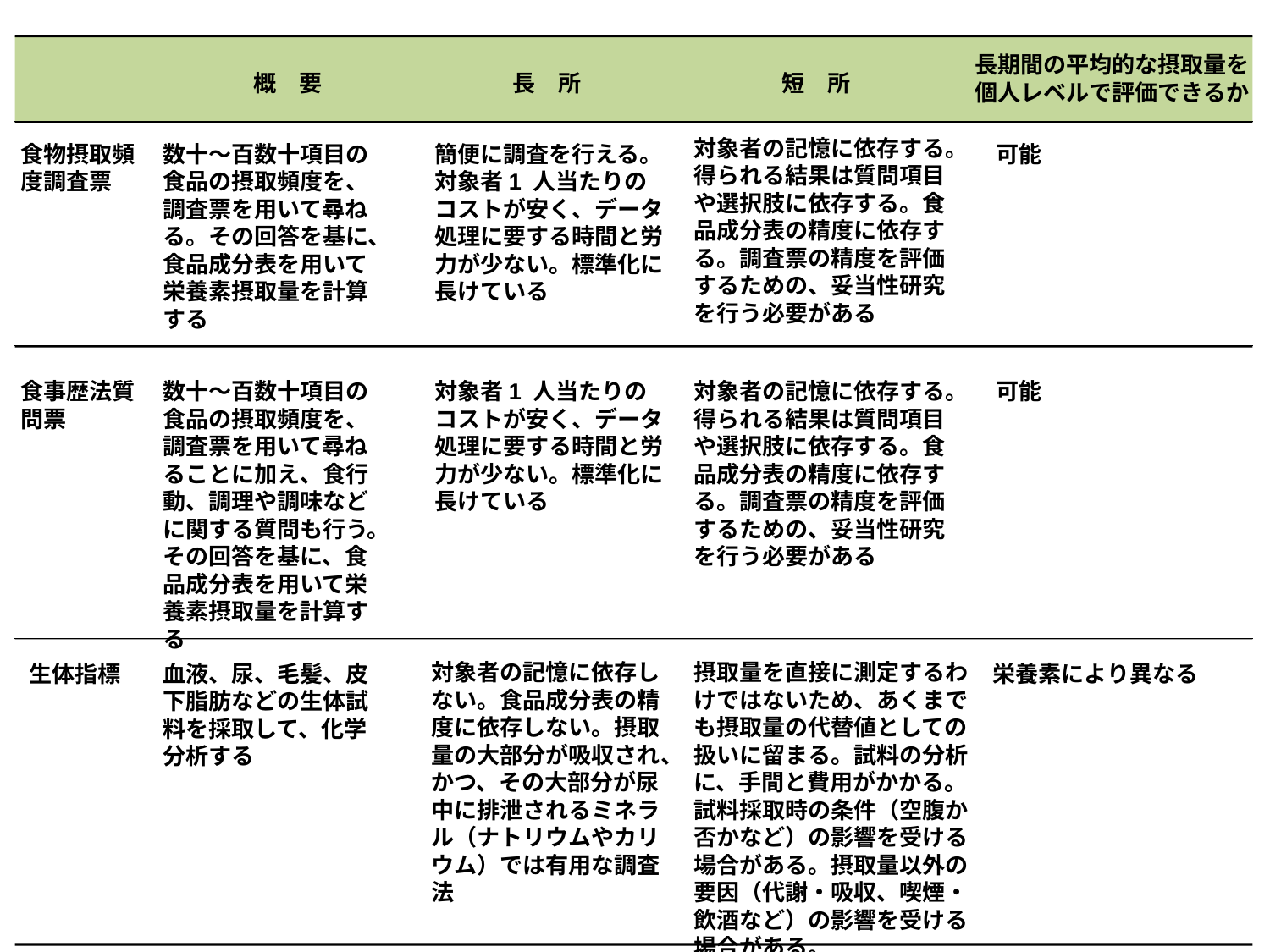

長期間の平均的な摂取量を個人レベルで評価できるか
概　要
長　所
短　所

対象者の記憶に依存する。得られる結果は質問項目や選択肢に依存する。食品成分表の精度に依存する。調査票の精度を評価するための、妥当性研究を行う必要がある
食物摂取頻度調査票

数十～百数十項目の食品の摂取頻度を、調査票を用いて尋ねる。その回答を基に、食品成分表を用いて栄養素摂取量を計算する
簡便に調査を行える。対象者1 人当たりのコストが安く、データ処理に要する時間と労力が少ない。標準化に長けている
可能

食事歴法質問票

数十～百数十項目の食品の摂取頻度を、調査票を用いて尋ねることに加え、食行動、調理や調味などに関する質問も行う。その回答を基に、食品成分表を用いて栄養素摂取量を計算する
対象者1 人当たりのコストが安く、データ処理に要する時間と労力が少ない。標準化に長けている
対象者の記憶に依存する。得られる結果は質問項目や選択肢に依存する。食品成分表の精度に依存する。調査票の精度を評価するための、妥当性研究を行う必要がある
可能

対象者の記憶に依存しない。食品成分表の精度に依存しない。摂取量の大部分が吸収され、かつ、その大部分が尿中に排泄されるミネラル（ナトリウムやカリウム）では有用な調査法
摂取量を直接に測定するわけではないため、あくまでも摂取量の代替値としての扱いに留まる。試料の分析に、手間と費用がかかる。試料採取時の条件（空腹か否かなど）の影響を受ける場合がある。摂取量以外の要因（代謝・吸収、喫煙・飲酒など）の影響を受ける場合がある。
生体指標
血液、尿、毛髪、皮下脂肪などの生体試料を採取して、化学分析する
栄養素により異なる